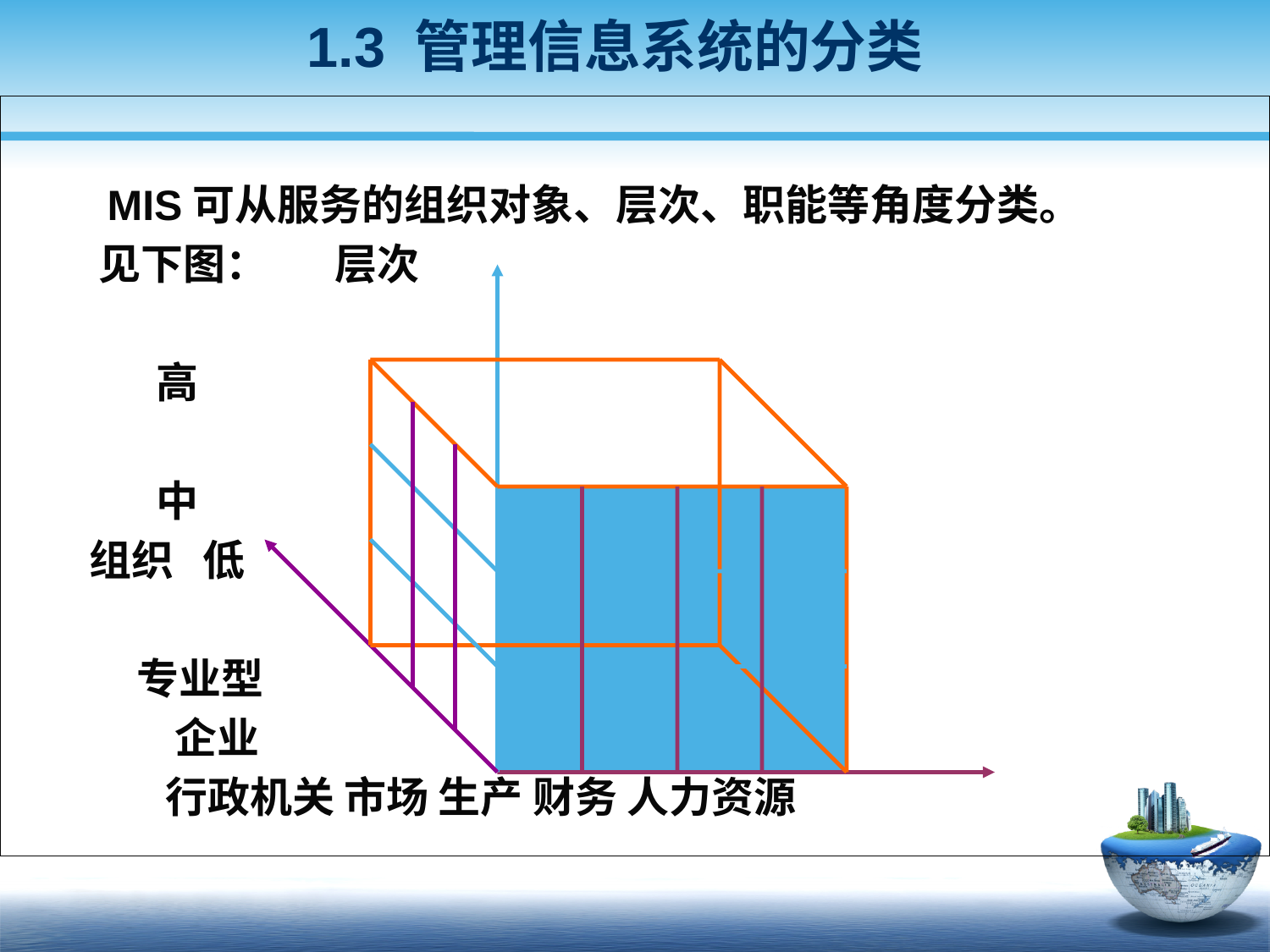

1.3 管理信息系统的分类

        MIS可从服务的组织对象、层次、职能等角度分类。
        见下图：       层次

              高

              中
       组织   低

            专业型
                企业                           职能
               行政机关 市场 生产 财务 人力资源